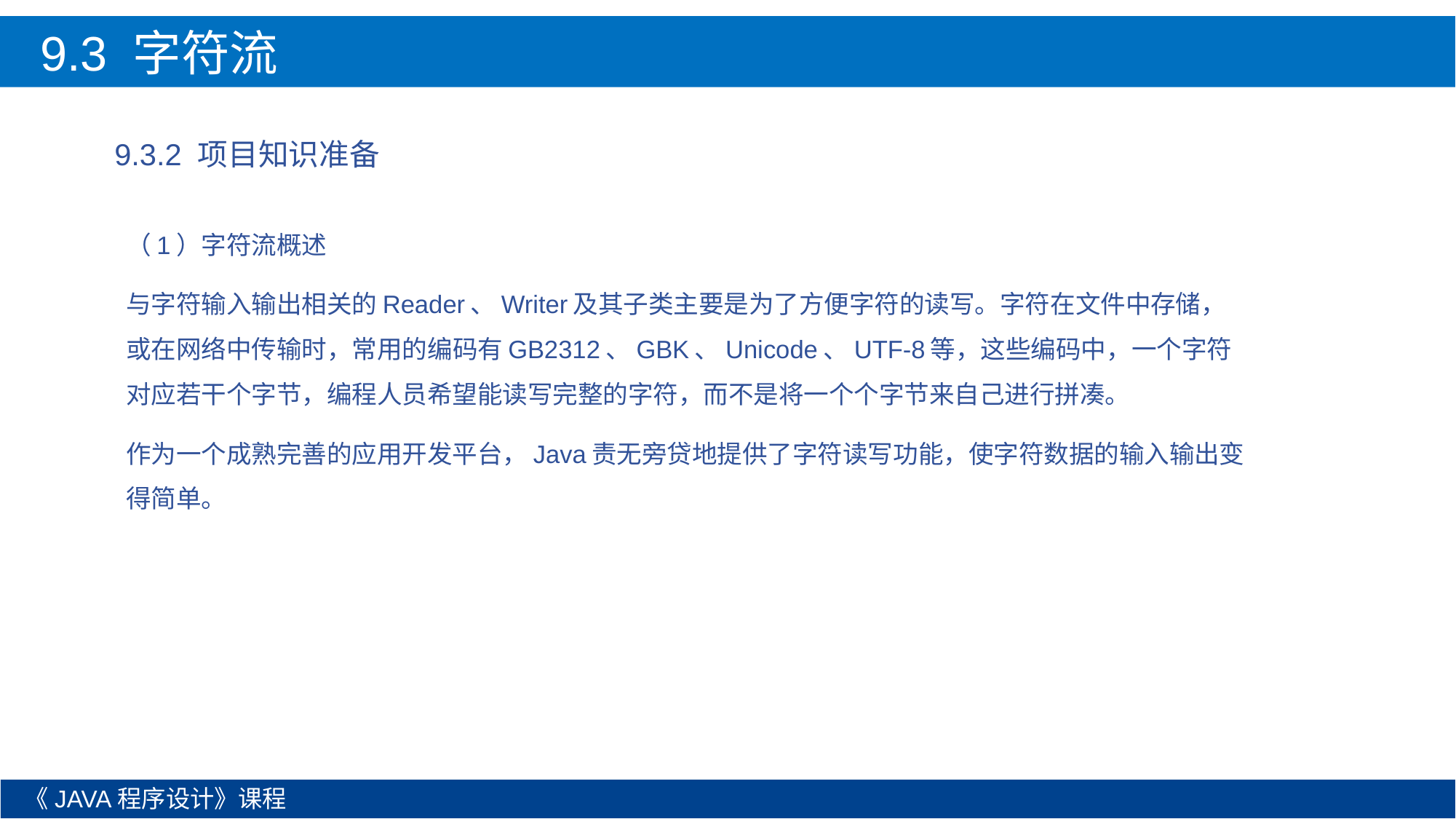

9.3 字符流
9.3.2 项目知识准备
（1）字符流概述
与字符输入输出相关的Reader、Writer及其子类主要是为了方便字符的读写。字符在文件中存储，或在网络中传输时，常用的编码有GB2312、GBK、Unicode、UTF-8等，这些编码中，一个字符对应若干个字节，编程人员希望能读写完整的字符，而不是将一个个字节来自己进行拼凑。
作为一个成熟完善的应用开发平台，Java责无旁贷地提供了字符读写功能，使字符数据的输入输出变得简单。
《JAVA程序设计》课程